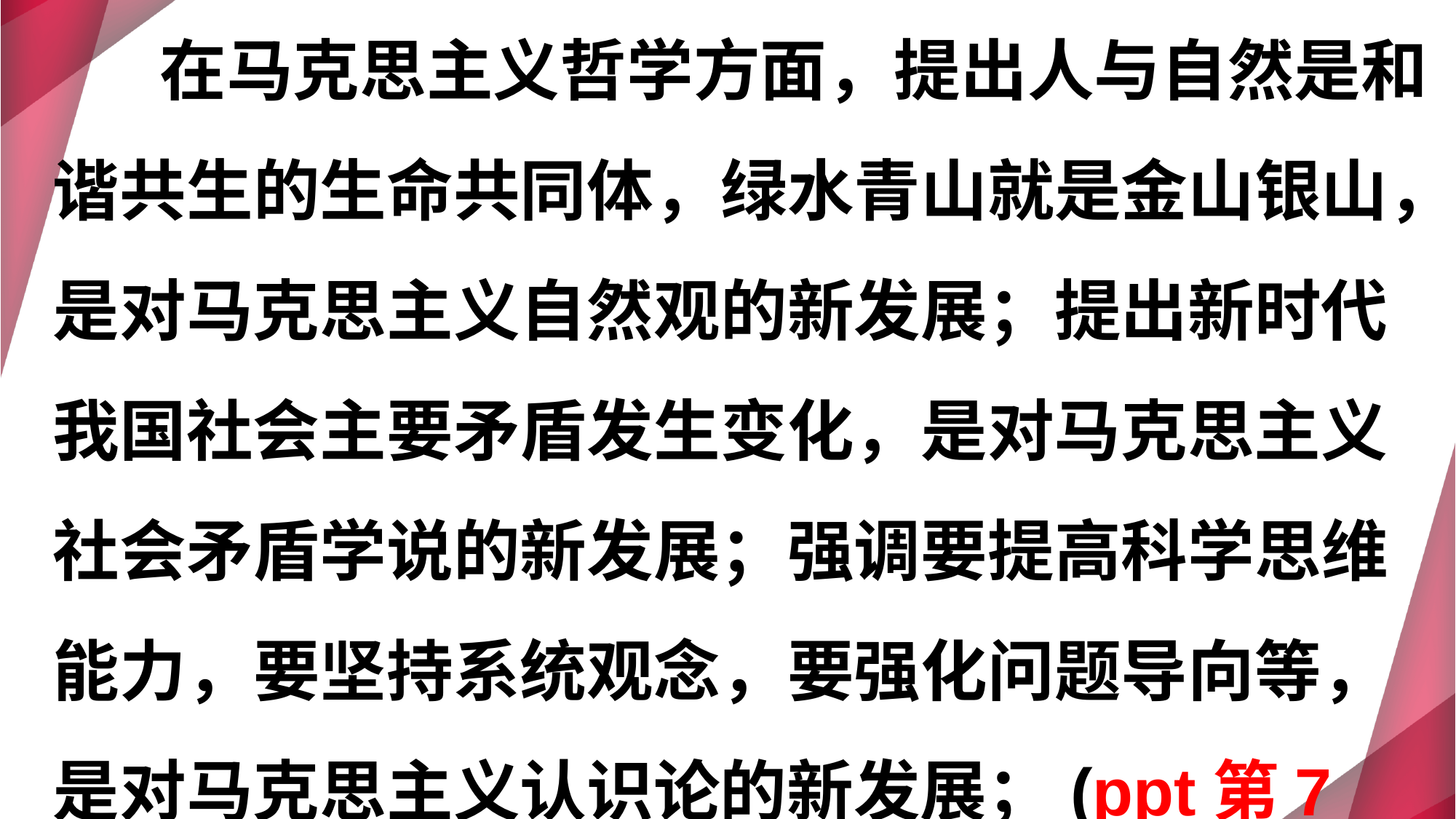

在马克思主义哲学方面，提出人与自然是和谐共生的生命共同体，绿水青山就是金山银山，是对马克思主义自然观的新发展；提出新时代我国社会主要矛盾发生变化，是对马克思主义社会矛盾学说的新发展；强调要提高科学思维能力，要坚持系统观念，要强化问题导向等，是对马克思主义认识论的新发展；(ppt第7页）